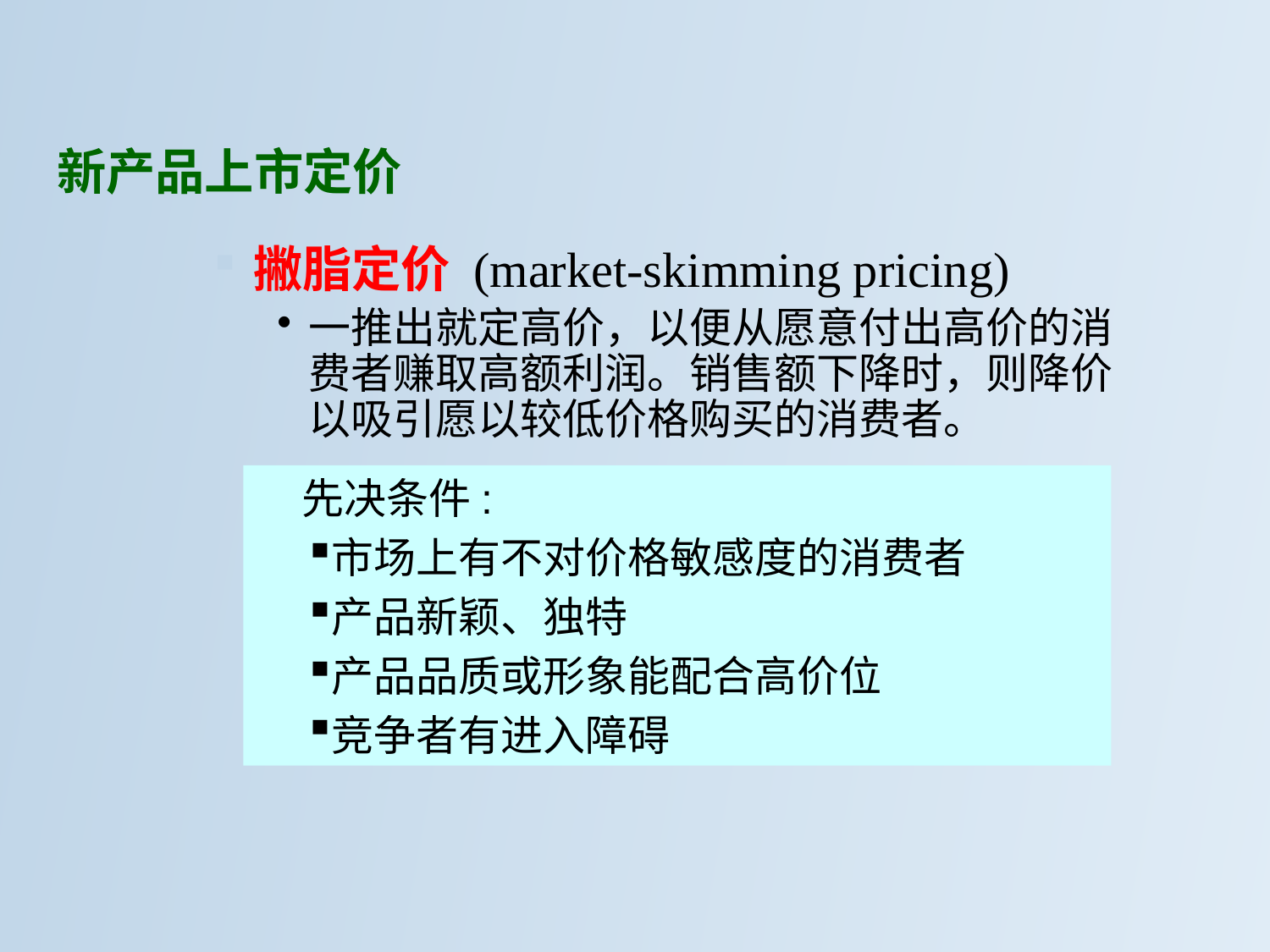

新产品上市定价

撇脂定价 (market-skimming pricing)
一推出就定高价，以便从愿意付出高价的消费者赚取高额利润。销售额下降时，则降价以吸引愿以较低价格购买的消费者。
 先决条件:
市场上有不对价格敏感度的消费者
产品新颖、独特
产品品质或形象能配合高价位
竞争者有进入障碍